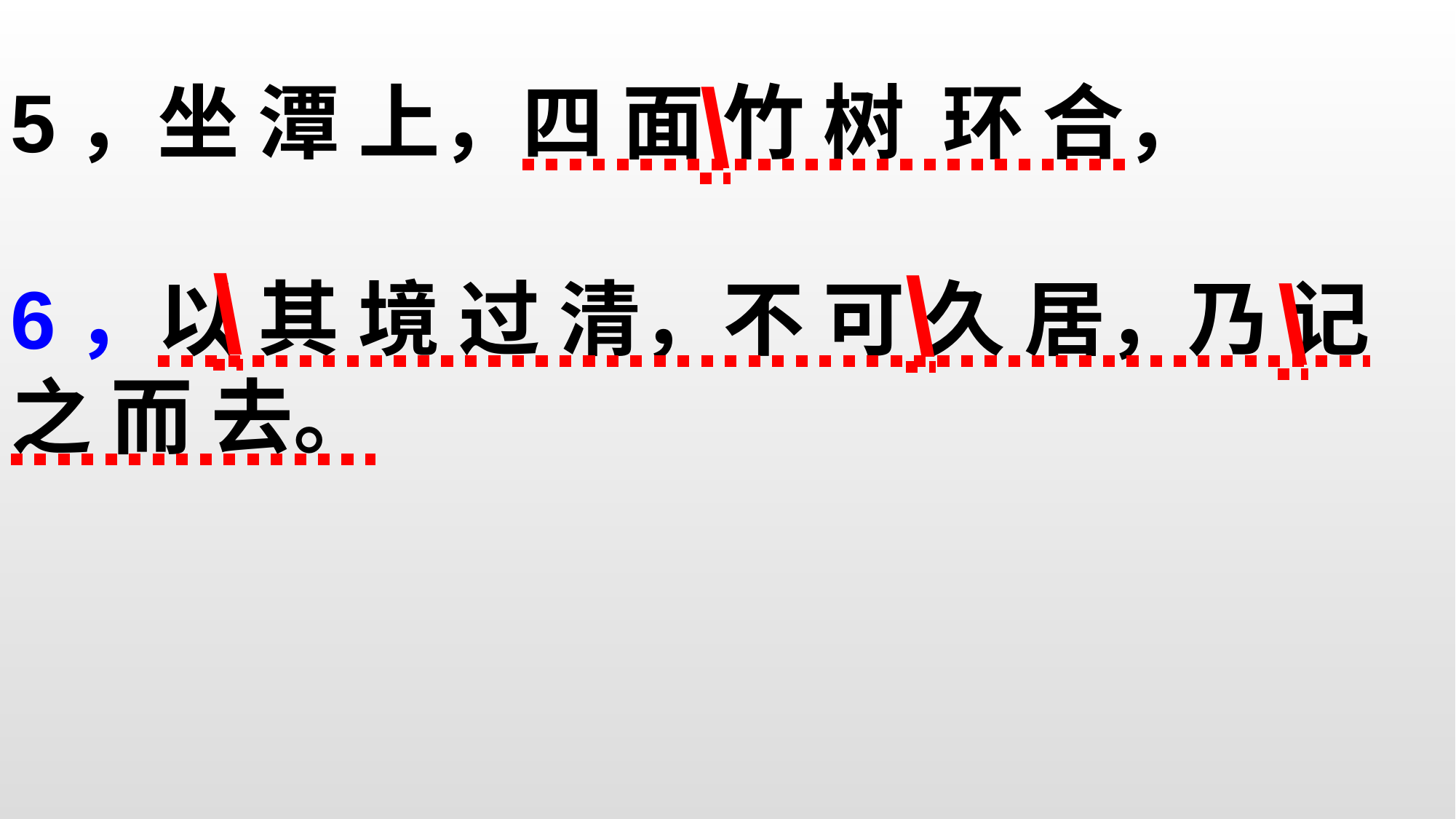

5，坐 潭 上，四 面 竹 树  环 合，

6，以 其 境 过 清，不 可 久 居，乃 记之 而 去。

\
\
\
\